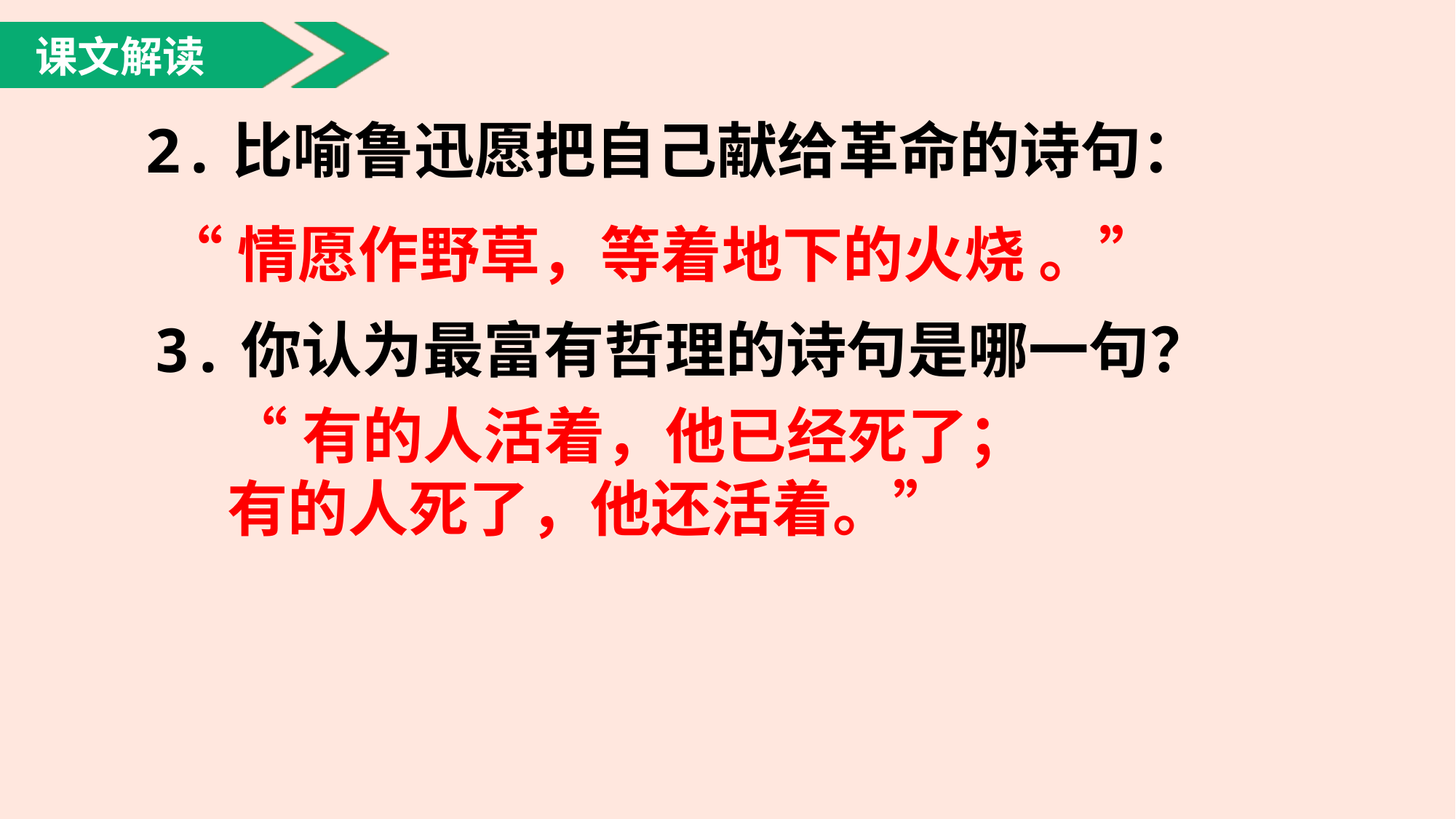

课文解读
2.比喻鲁迅愿把自己献给革命的诗句：
“情愿作野草，等着地下的火烧 。”
3.你认为最富有哲理的诗句是哪一句？
“有的人活着，他已经死了；
有的人死了，他还活着。”